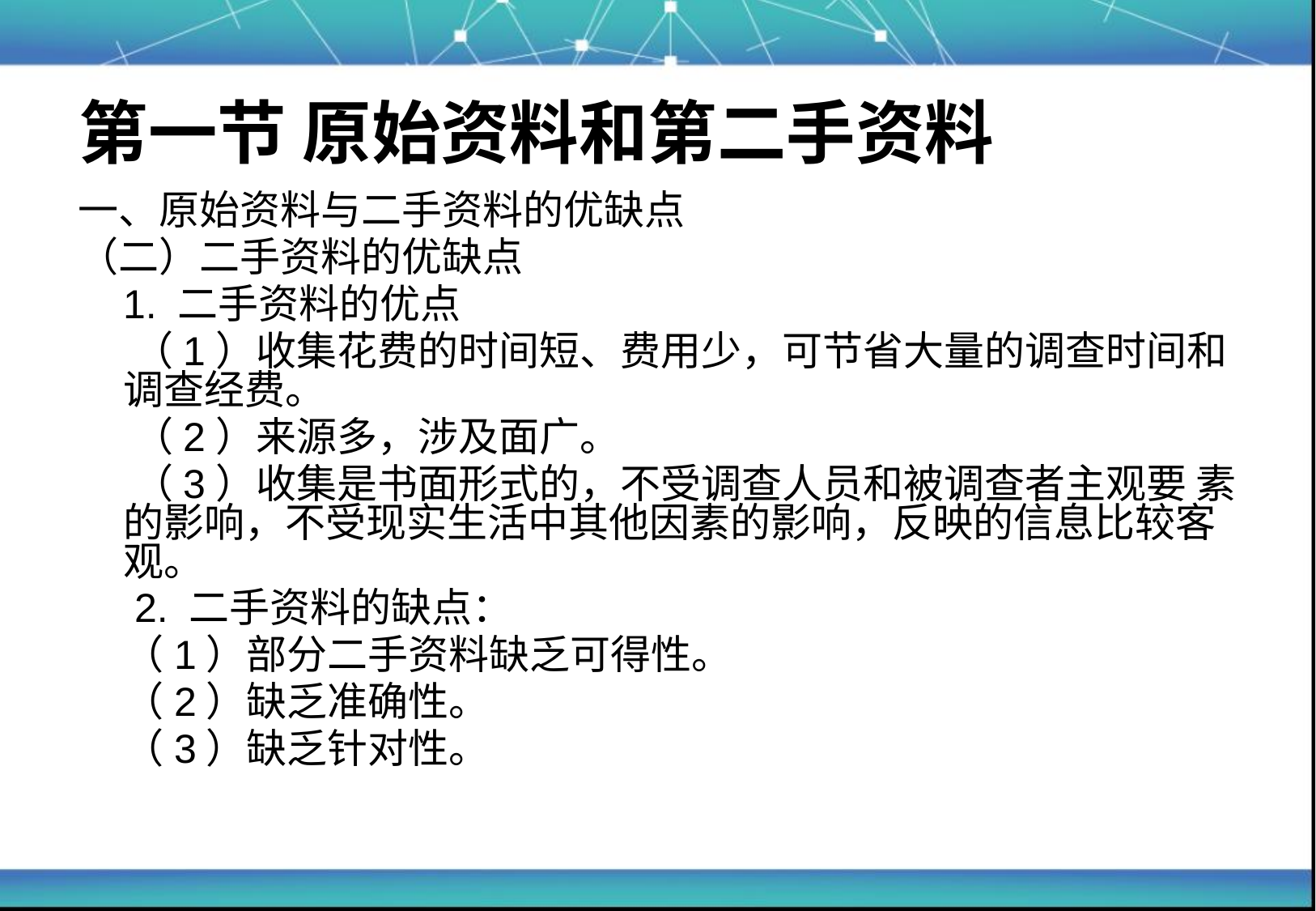

# 第一节 原始资料和第二手资料
一、原始资料与二手资料的优缺点
（二）二手资料的优缺点
    1. 二手资料的优点
     （1）收集花费的时间短、费用少，可节省大量的调查时间和调查经费。
     （2）来源多，涉及面广。
     （3）收集是书面形式的，不受调查人员和被调查者主观要 素的影响，不受现实生活中其他因素的影响，反映的信息比较客观。
     2. 二手资料的缺点：
    （1）部分二手资料缺乏可得性。
    （2）缺乏准确性。
    （3）缺乏针对性。